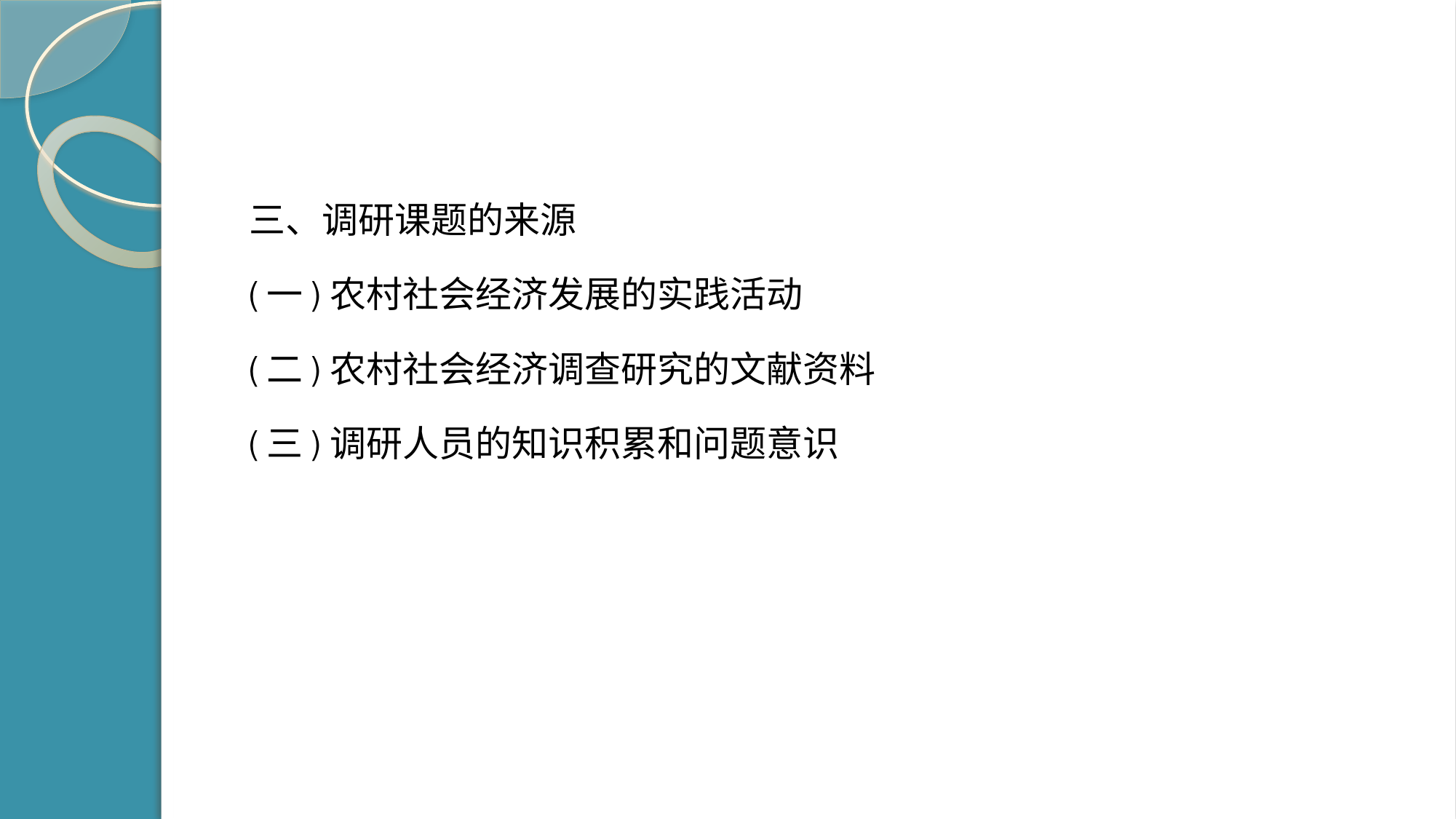

#
三、调研课题的来源
(一)农村社会经济发展的实践活动
(二)农村社会经济调查研究的文献资料
(三)调研人员的知识积累和问题意识